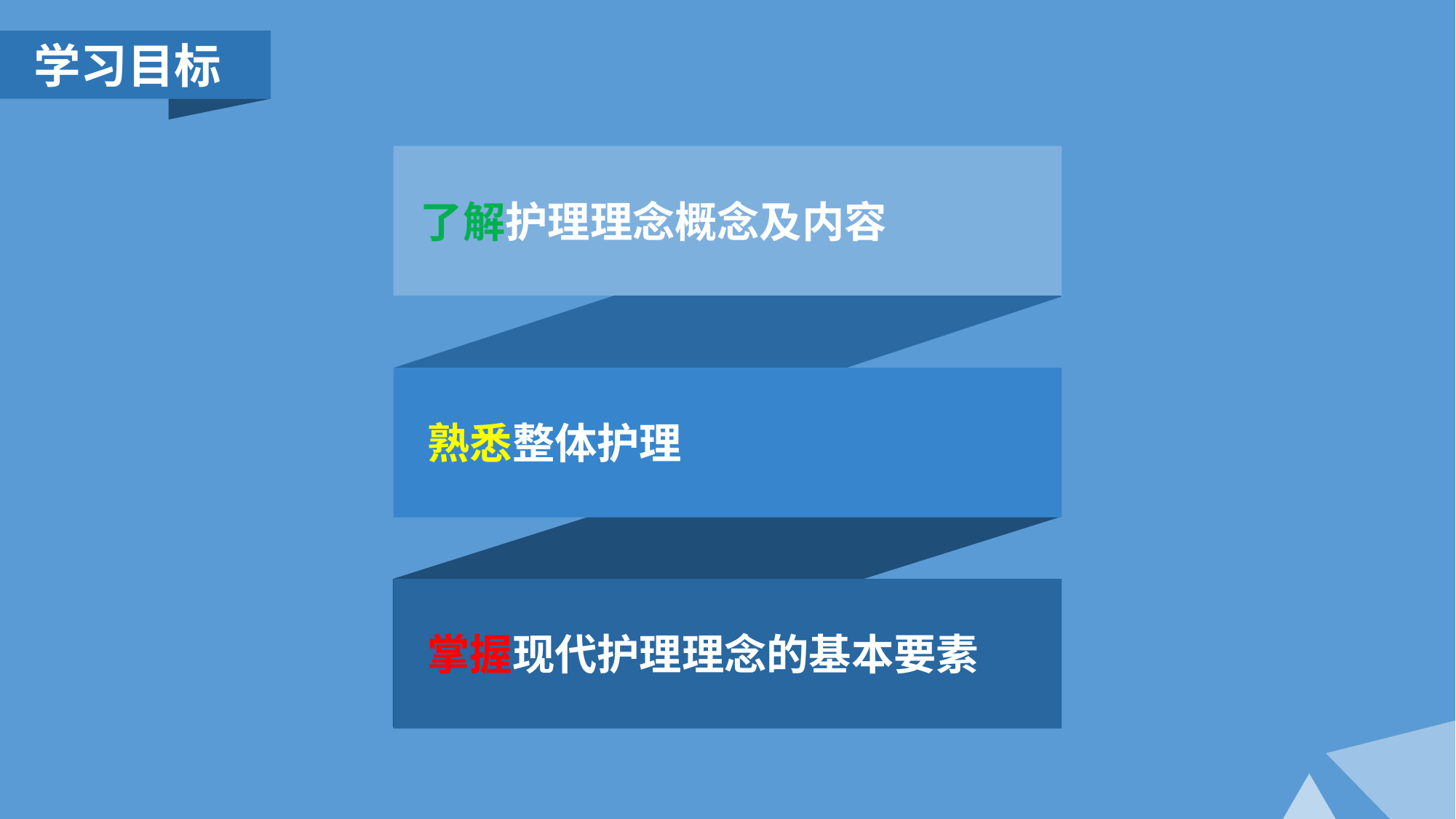

学习目标

了解护理理念概念及内容

熟悉整体护理

掌握现代护理理念的基本要素